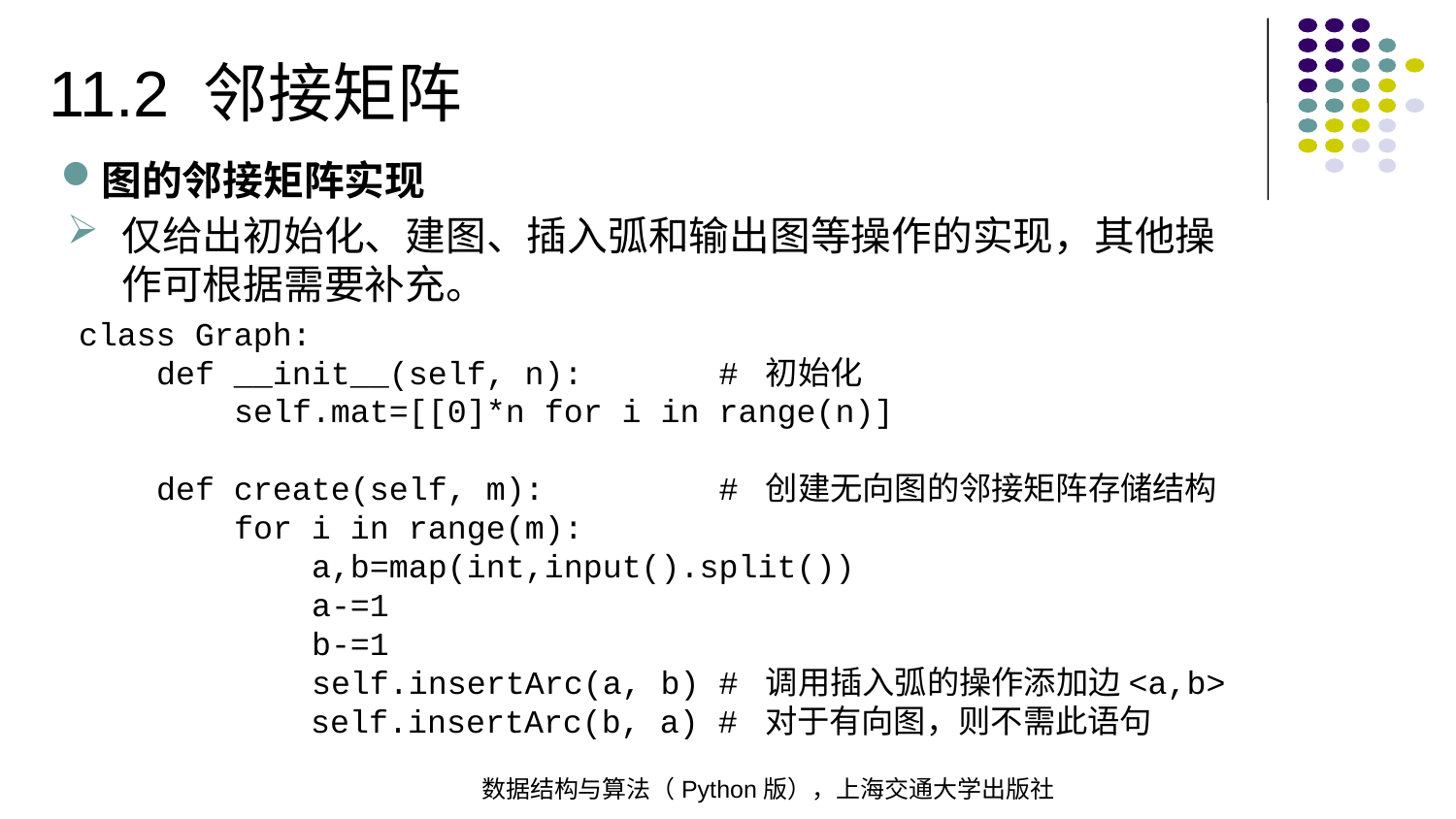

11.2 邻接矩阵
图的邻接矩阵实现
仅给出初始化、建图、插入弧和输出图等操作的实现，其他操作可根据需要补充。
class Graph:
    def __init__(self, n):       # 初始化
        self.mat=[[0]*n for i in range(n)]

    def create(self, m):         # 创建无向图的邻接矩阵存储结构
        for i in range(m):
            a,b=map(int,input().split())
            a-=1
            b-=1
            self.insertArc(a, b) # 调用插入弧的操作添加边<a,b>
                             self.insertArc(b, a) # 对于有向图，则不需此语句